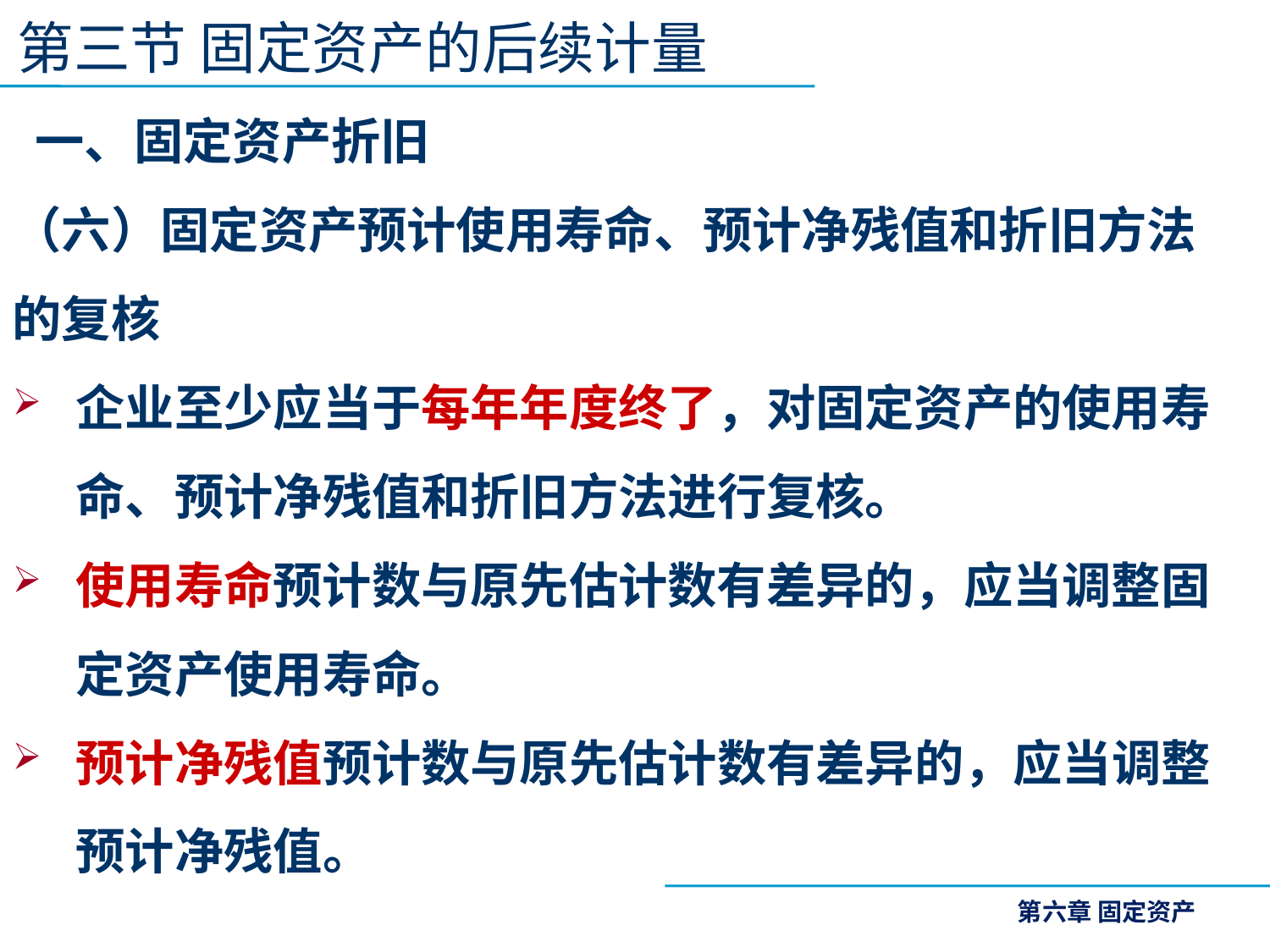

第三节 固定资产的后续计量
 一、固定资产折旧
（六）固定资产预计使用寿命、预计净残值和折旧方法的复核
企业至少应当于每年年度终了，对固定资产的使用寿命、预计净残值和折旧方法进行复核。
使用寿命预计数与原先估计数有差异的，应当调整固定资产使用寿命。
预计净残值预计数与原先估计数有差异的，应当调整预计净残值。